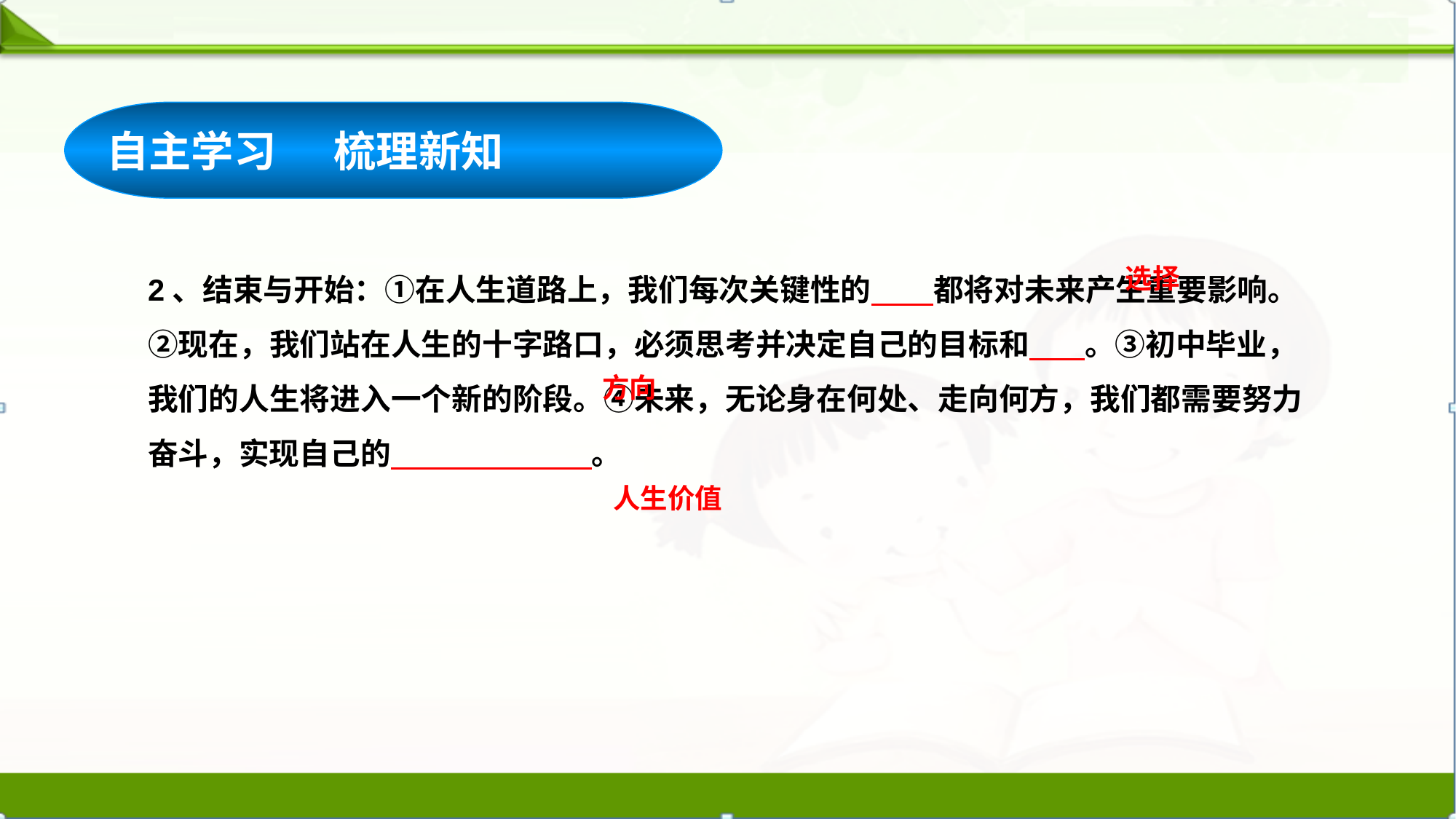

自主学习      梳理新知
2、结束与开始：①在人生道路上，我们每次关键性的         都将对未来产生重要影响。②现在，我们站在人生的十字路口，必须思考并决定自己的目标和        。③初中毕业，我们的人生将进入一个新的阶段。④未来，无论身在何处、走向何方，我们都需要努力奋斗，实现自己的                             。
选择
方向
人生价值